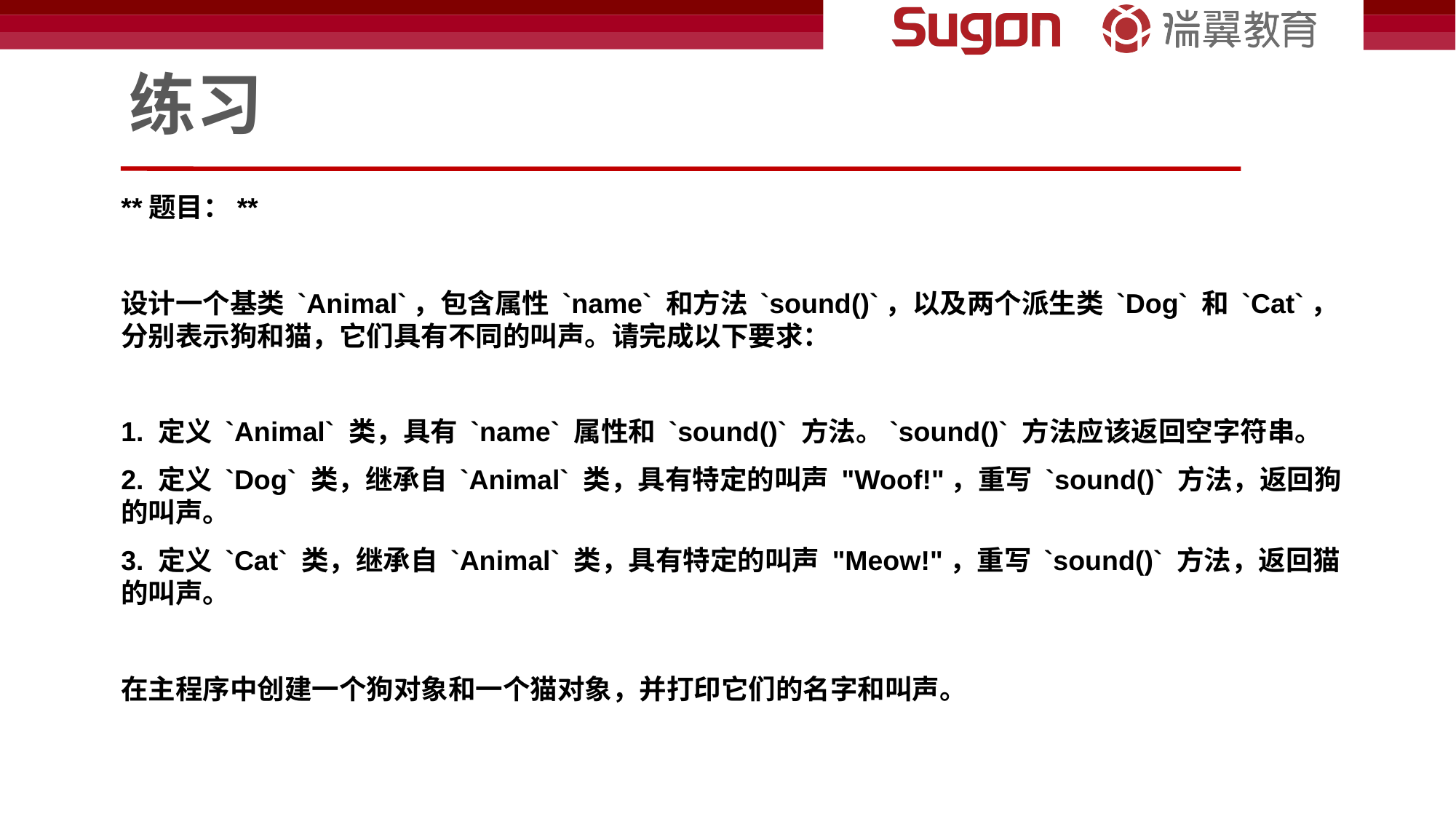

# 练习
**题目：**

设计一个基类 `Animal`，包含属性 `name` 和方法 `sound()`，以及两个派生类 `Dog` 和 `Cat`，分别表示狗和猫，它们具有不同的叫声。请完成以下要求：

1. 定义 `Animal` 类，具有 `name` 属性和 `sound()` 方法。`sound()` 方法应该返回空字符串。
2. 定义 `Dog` 类，继承自 `Animal` 类，具有特定的叫声 "Woof!"，重写 `sound()` 方法，返回狗的叫声。
3. 定义 `Cat` 类，继承自 `Animal` 类，具有特定的叫声 "Meow!"，重写 `sound()` 方法，返回猫的叫声。

在主程序中创建一个狗对象和一个猫对象，并打印它们的名字和叫声。